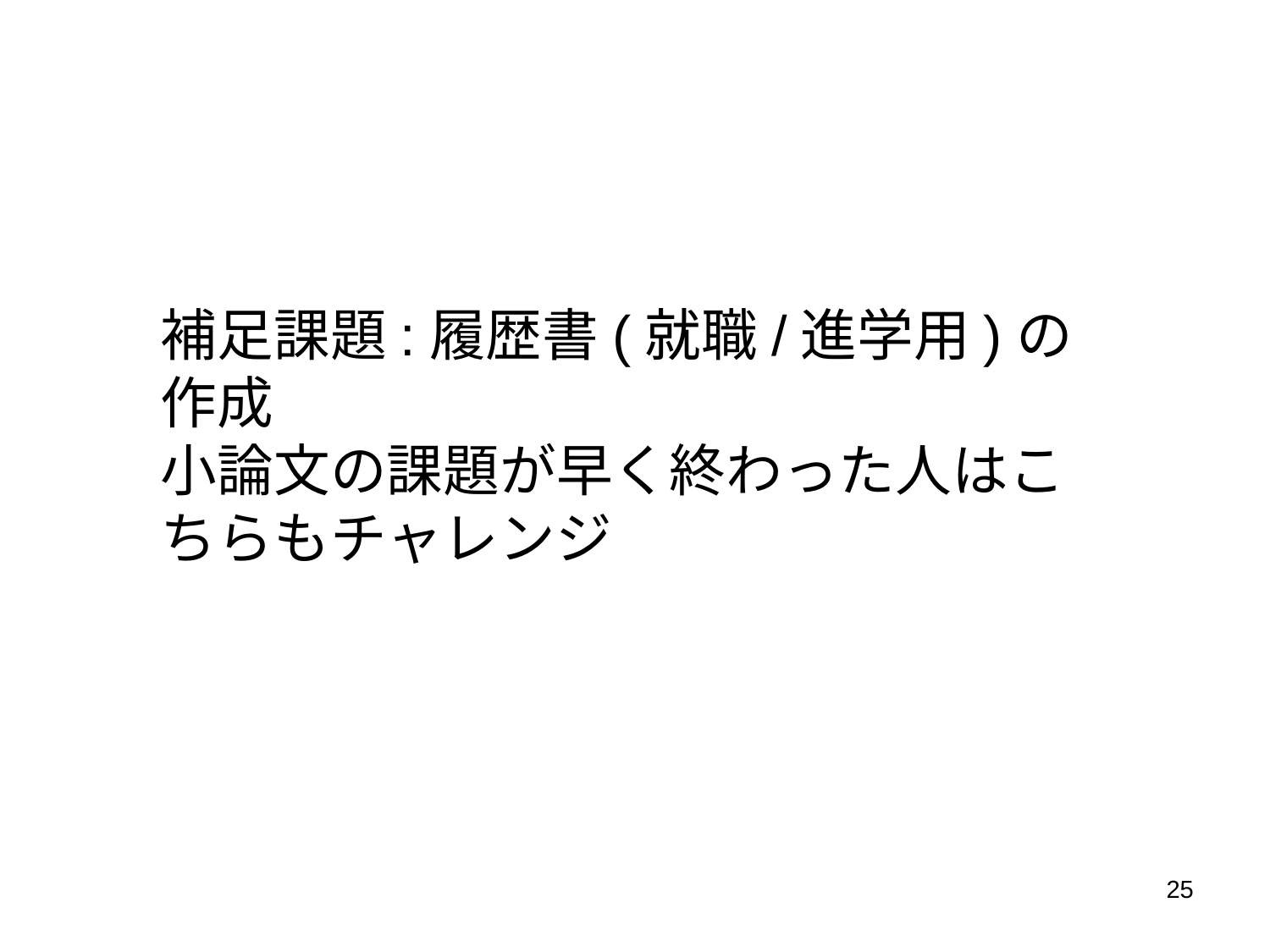

# 補足課題:履歴書(就職/進学用)の作成 小論文の課題が早く終わった人はこちらもチャレンジ
25